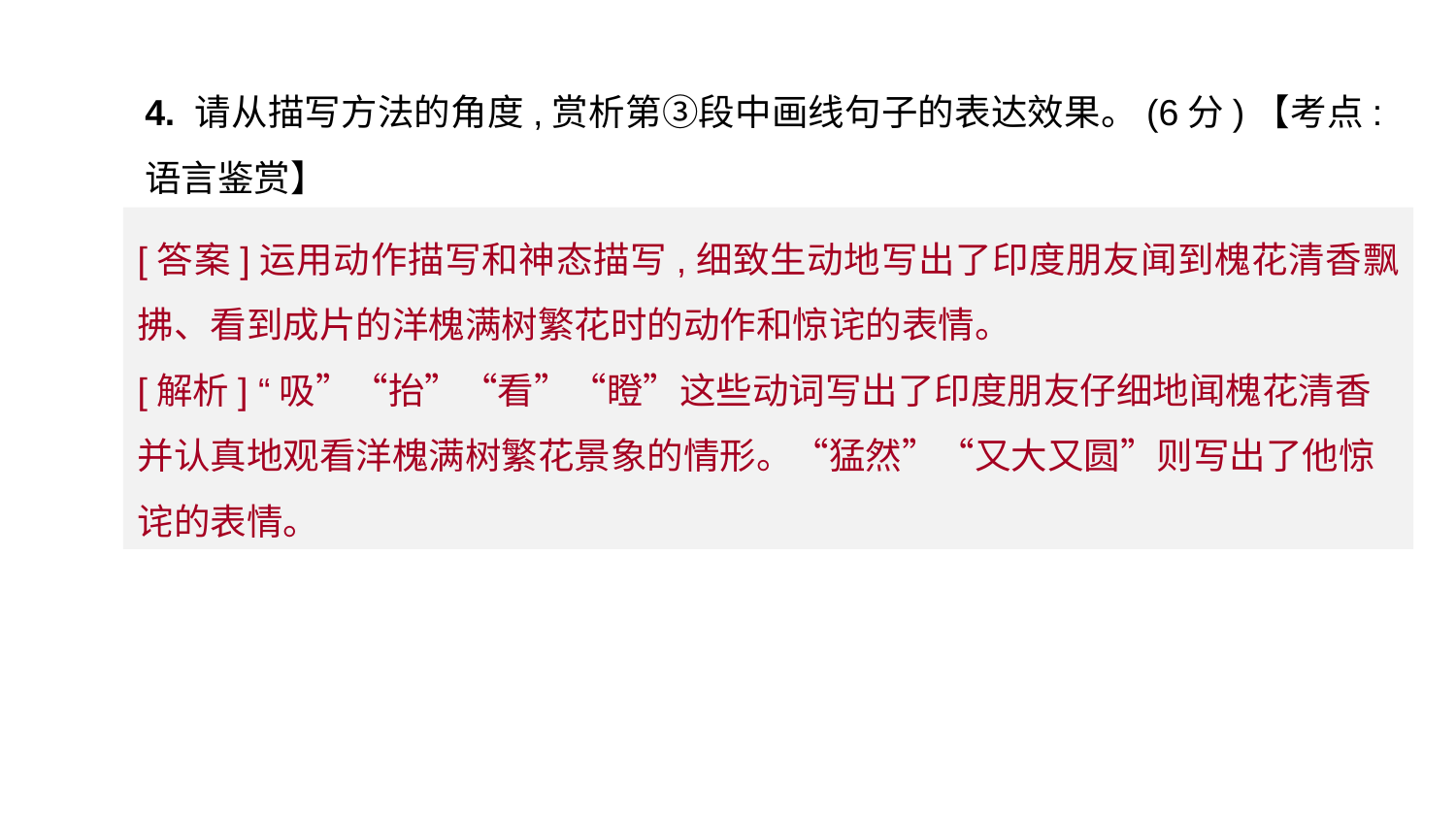

4. 请从描写方法的角度,赏析第③段中画线句子的表达效果。(6分)【考点:语言鉴赏】

[答案]运用动作描写和神态描写,细致生动地写出了印度朋友闻到槐花清香飘拂、看到成片的洋槐满树繁花时的动作和惊诧的表情。
[解析] “吸”“抬”“看”“瞪”这些动词写出了印度朋友仔细地闻槐花清香并认真地观看洋槐满树繁花景象的情形。“猛然”“又大又圆”则写出了他惊诧的表情。